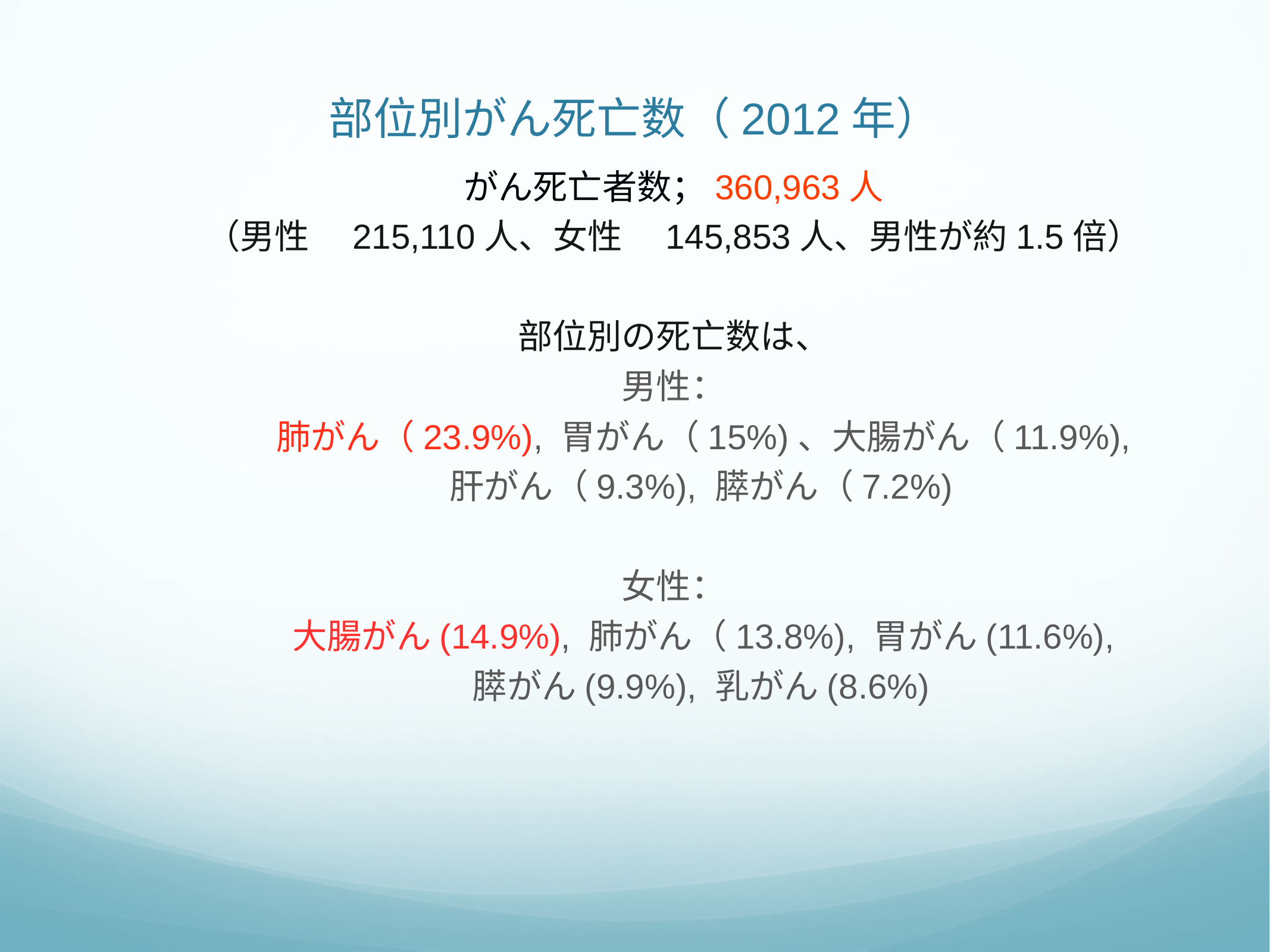

# 部位別がん死亡数（2012年）
がん死亡者数；360,963人
（男性　215,110人、女性　145,853人、男性が約1.5倍）

部位別の死亡数は、
男性：
　　肺がん（23.9%), 胃がん（15%)、大腸がん（11.9%),
      肝がん（9.3%), 膵がん（7.2%)

女性：
　　大腸がん(14.9%), 肺がん（13.8%), 胃がん(11.6%),
      膵がん(9.9%), 乳がん(8.6%)